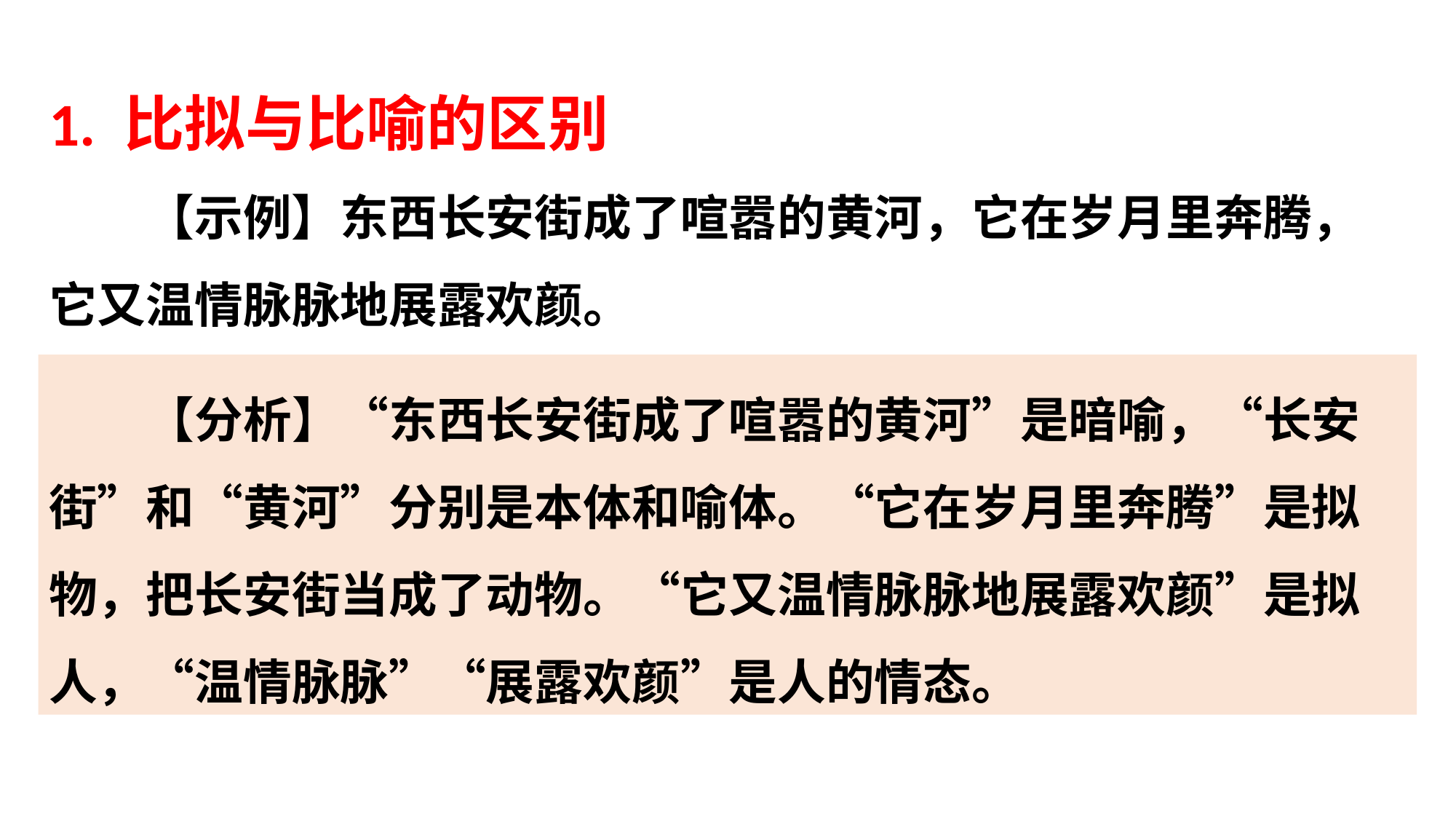

1. 比拟与比喻的区别
　　【示例】东西长安街成了喧嚣的黄河，它在岁月里奔腾，它又温情脉脉地展露欢颜。
　　【分析】“东西长安街成了喧嚣的黄河”是暗喻，“长安街”和“黄河”分别是本体和喻体。“它在岁月里奔腾”是拟物，把长安街当成了动物。“它又温情脉脉地展露欢颜”是拟人，“温情脉脉”“展露欢颜”是人的情态。